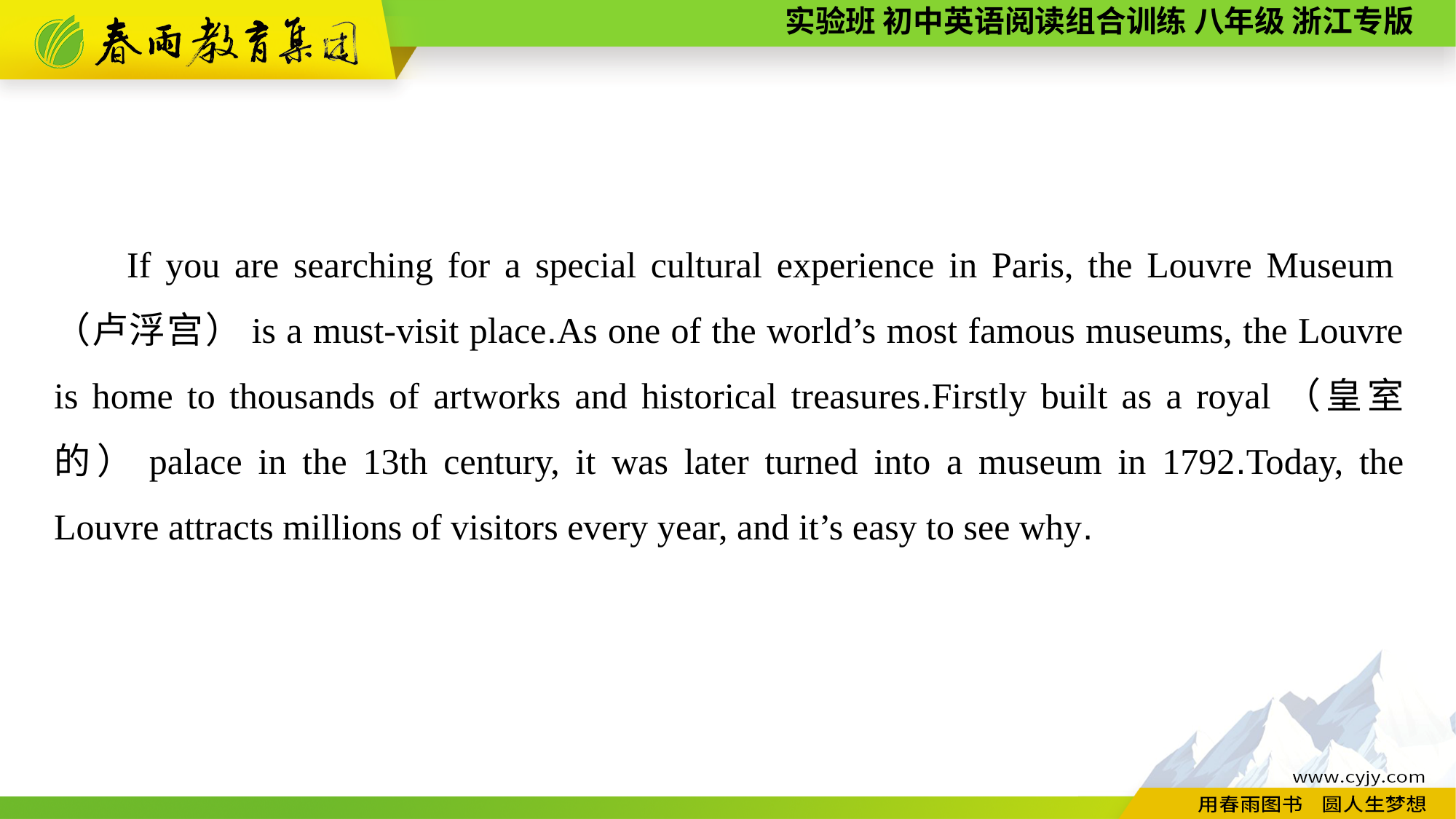

If you are searching for a special cultural experience in Paris, the Louvre Museum（卢浮宫）is a must-visit place.As one of the world’s most famous museums, the Louvre is home to thousands of artworks and historical treasures.Firstly built as a royal（皇室的）palace in the 13th century, it was later turned into a museum in 1792.Today, the Louvre attracts millions of visitors every year, and it’s easy to see why.